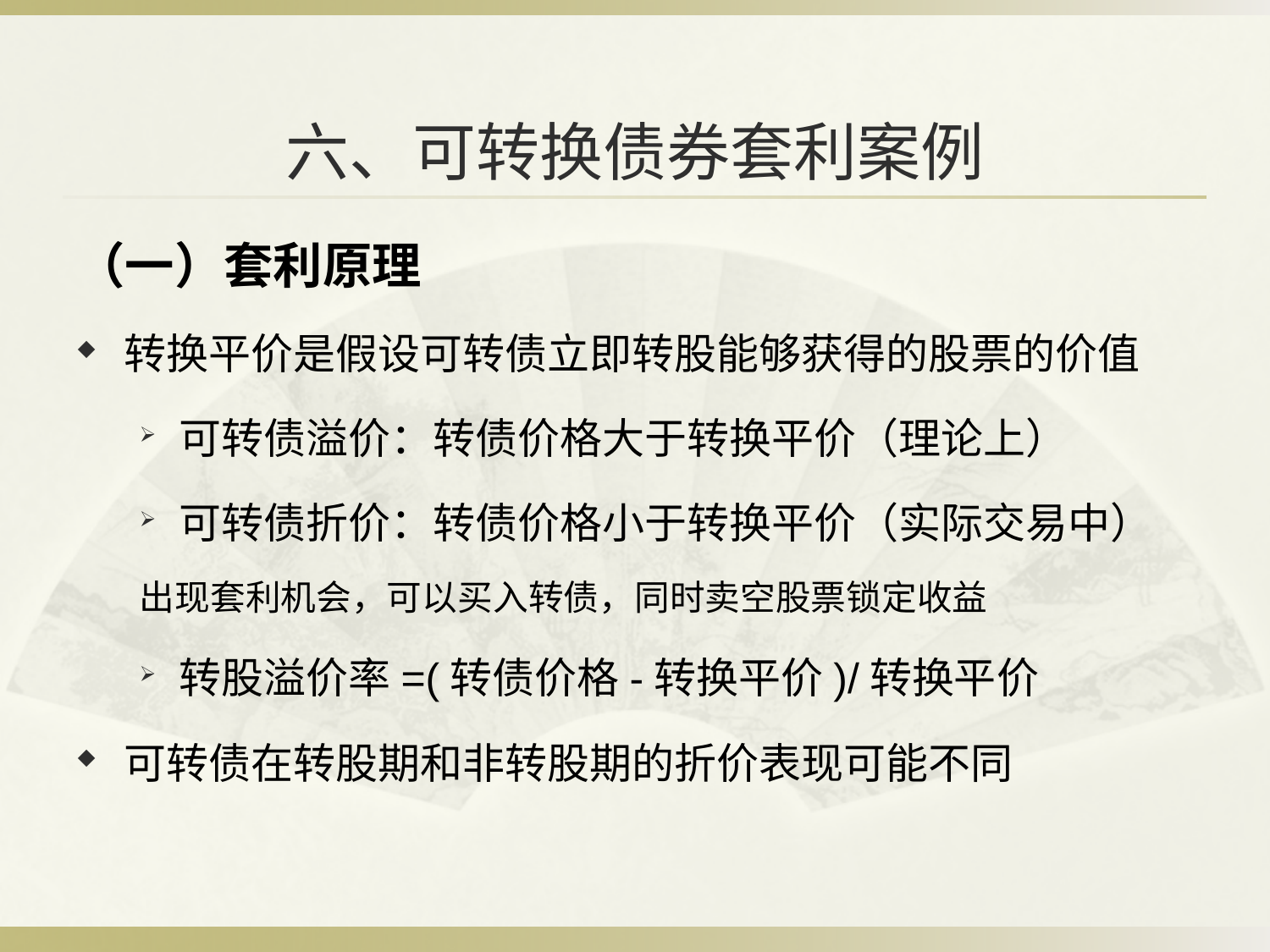

# 六、可转换债券套利案例
（一）套利原理
转换平价是假设可转债立即转股能够获得的股票的价值
可转债溢价：转债价格大于转换平价（理论上）
可转债折价：转债价格小于转换平价（实际交易中）
出现套利机会，可以买入转债，同时卖空股票锁定收益
转股溢价率=(转债价格-转换平价)/转换平价
可转债在转股期和非转股期的折价表现可能不同